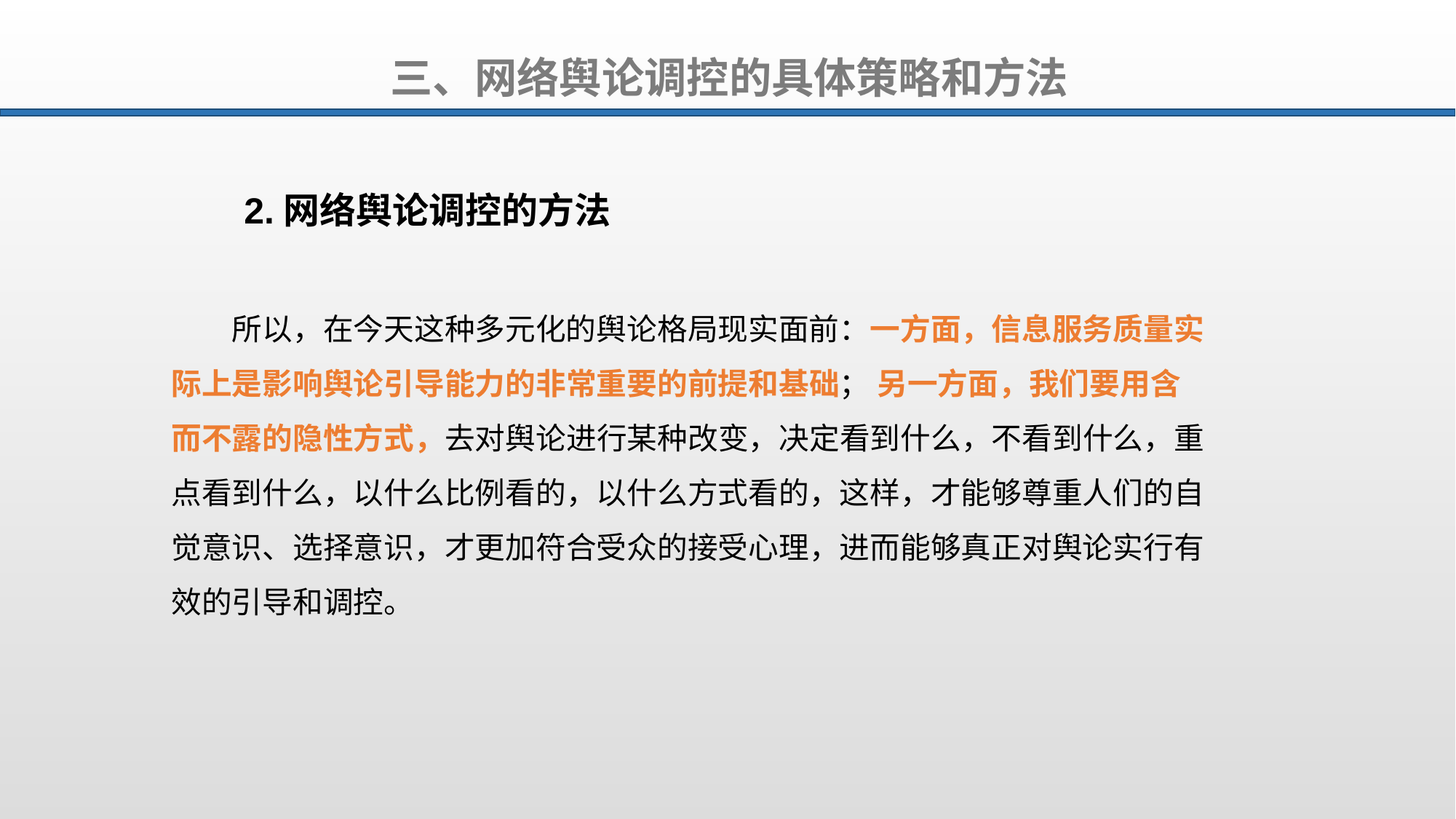

三、网络舆论调控的具体策略和方法

2.网络舆论调控的方法
所以，在今天这种多元化的舆论格局现实面前：一方面，信息服务质量实际上是影响舆论引导能力的非常重要的前提和基础； 另一方面，我们要用含而不露的隐性方式，去对舆论进行某种改变，决定看到什么，不看到什么，重点看到什么，以什么比例看的，以什么方式看的，这样，才能够尊重人们的自觉意识、选择意识，才更加符合受众的接受心理，进而能够真正对舆论实行有效的引导和调控。